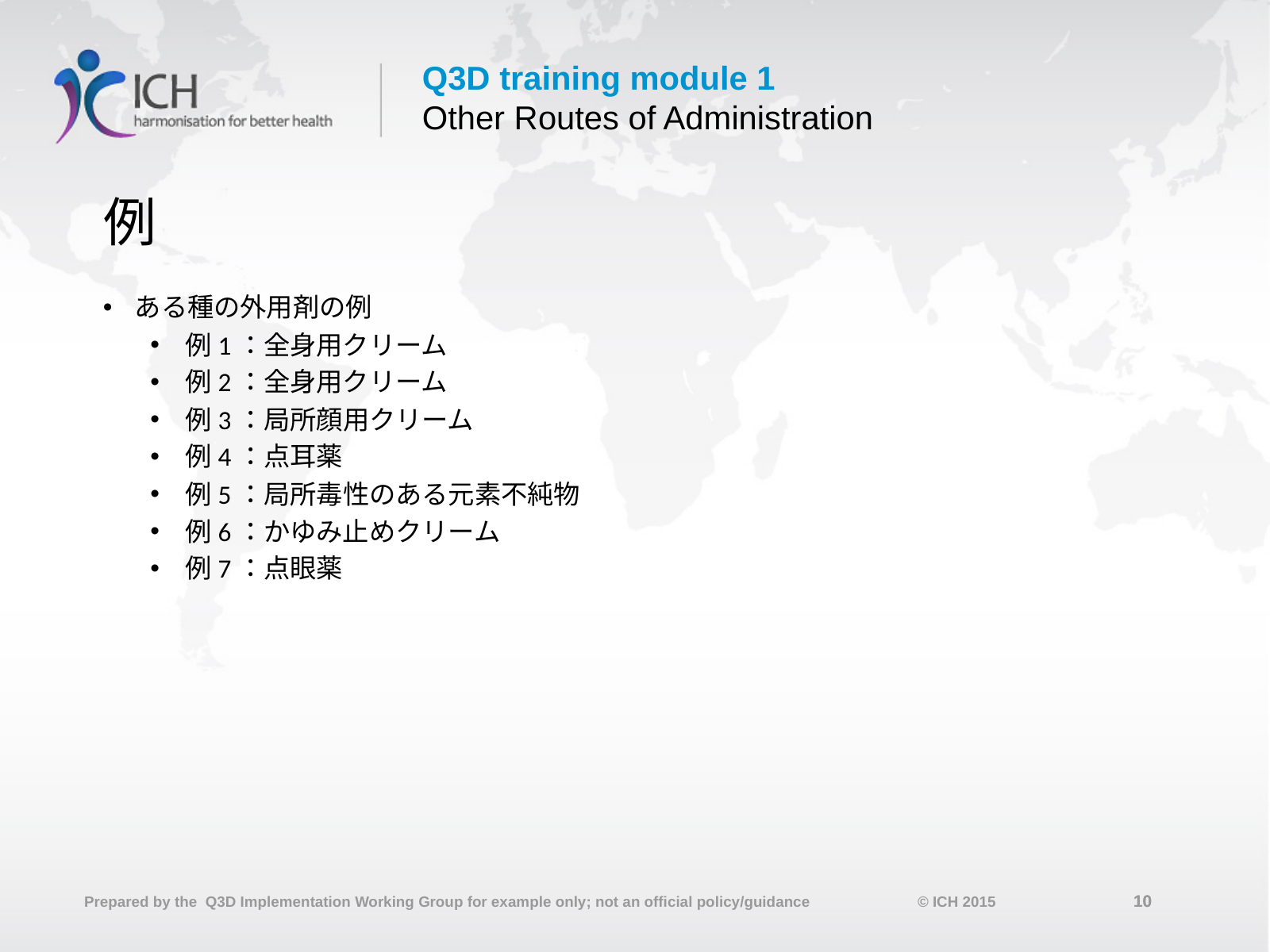

# 例
ある種の外用剤の例
例1：全身用クリーム
例2：全身用クリーム
例3：局所顔用クリーム
例4：点耳薬
例5：局所毒性のある元素不純物
例6：かゆみ止めクリーム
例7：点眼薬